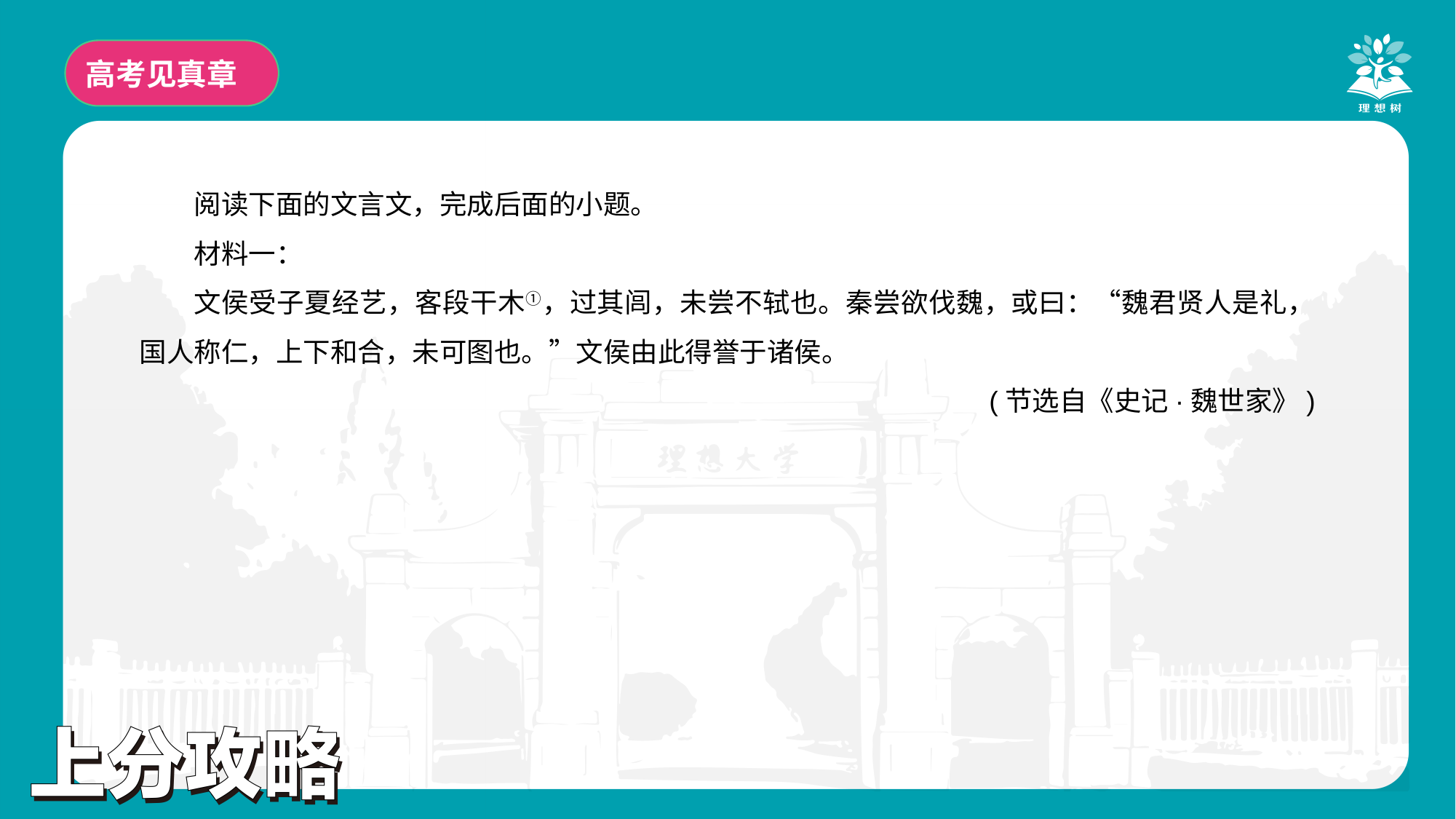

高考见真章
阅读下面的文言文，完成后面的小题。
材料一：
文侯受子夏经艺，客段干木①，过其闾，未尝不轼也。秦尝欲伐魏，或曰：“魏君贤人是礼，国人称仁，上下和合，未可图也。”文侯由此得誉于诸侯。
(节选自《史记·魏世家》)